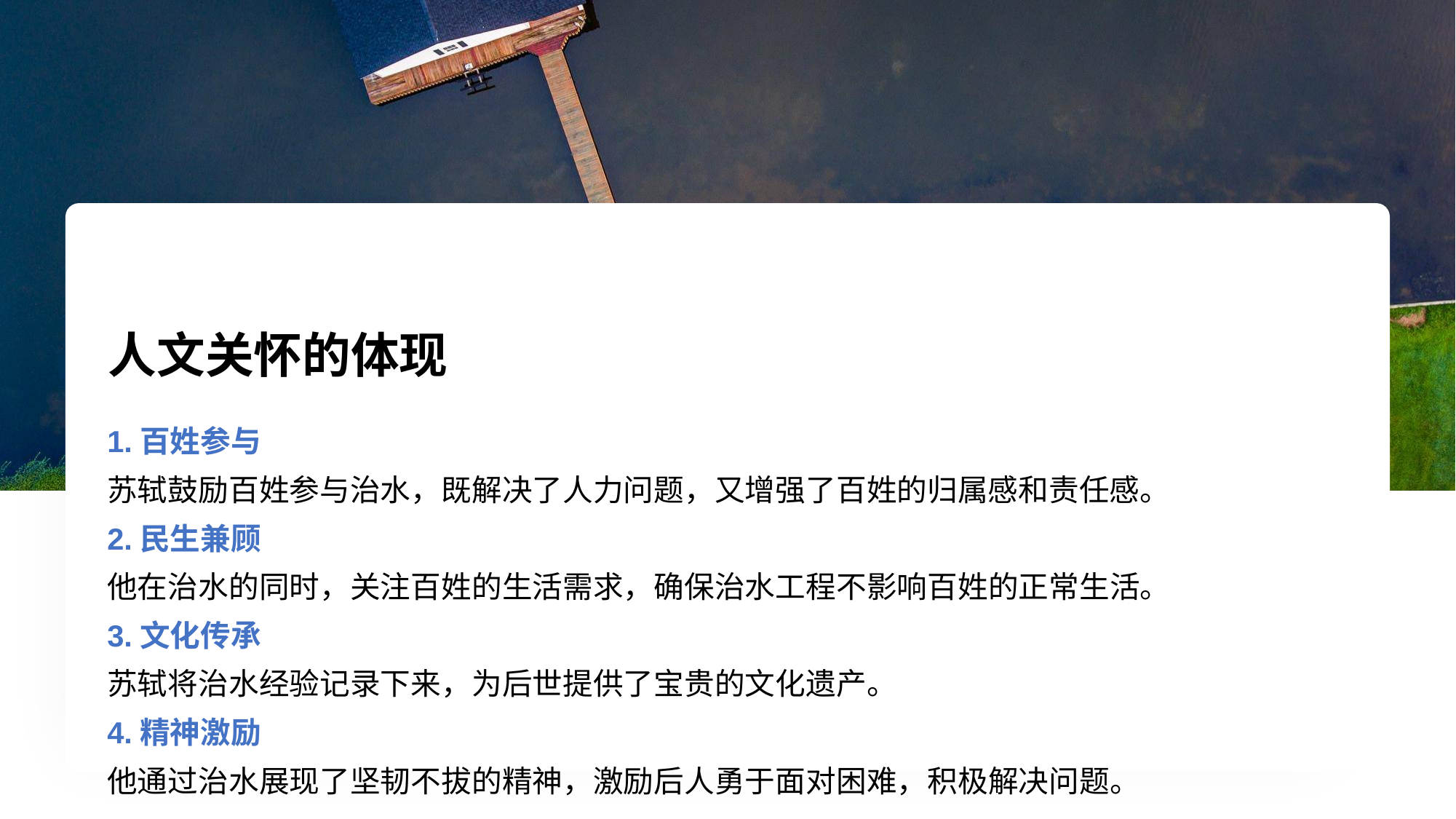

人文关怀的体现
1.百姓参与
苏轼鼓励百姓参与治水，既解决了人力问题，又增强了百姓的归属感和责任感。
2.民生兼顾
他在治水的同时，关注百姓的生活需求，确保治水工程不影响百姓的正常生活。
3.文化传承
苏轼将治水经验记录下来，为后世提供了宝贵的文化遗产。
4.精神激励
他通过治水展现了坚韧不拔的精神，激励后人勇于面对困难，积极解决问题。